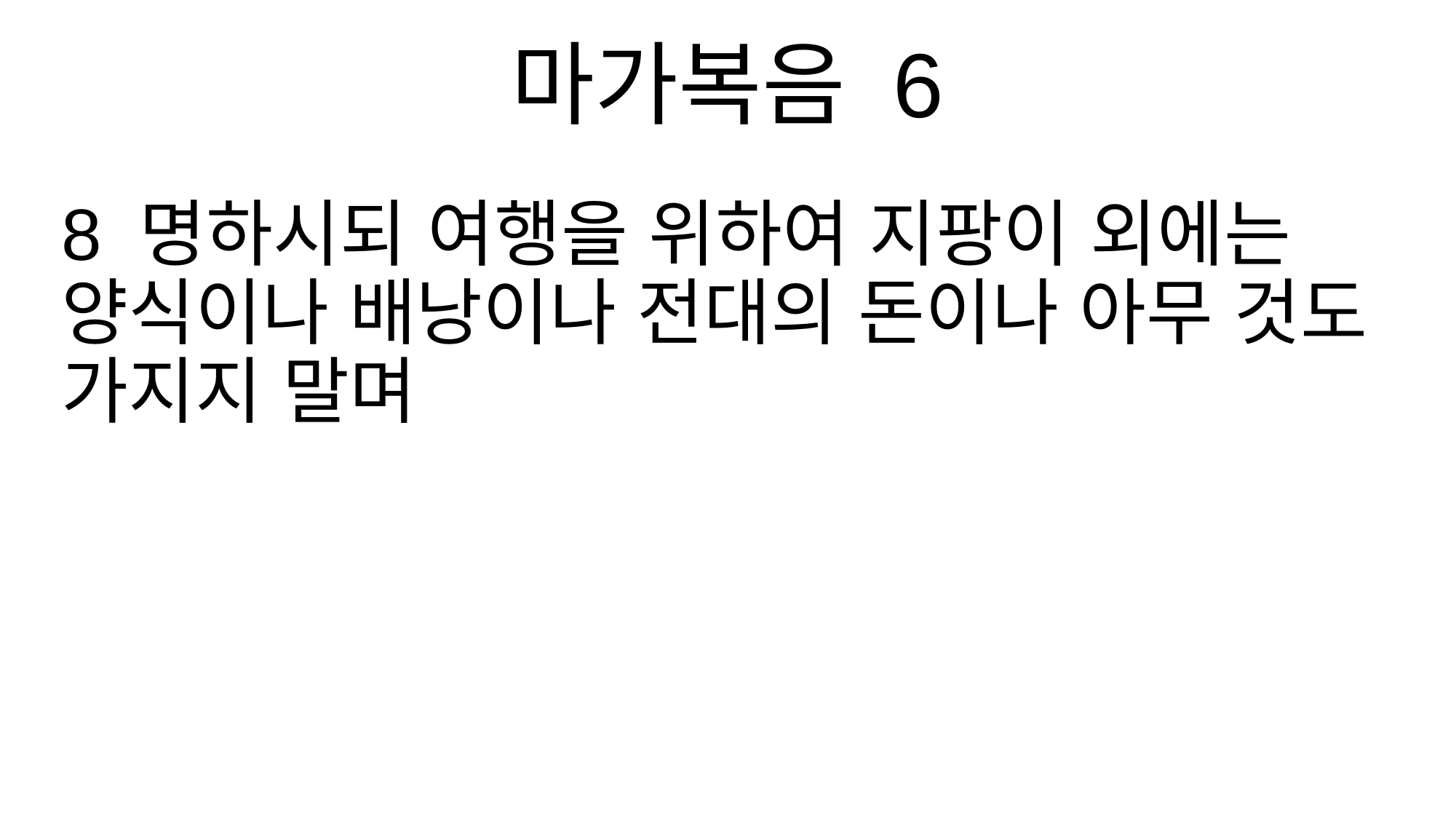

마가복음 6
8 명하시되 여행을 위하여 지팡이 외에는 양식이나 배낭이나 전대의 돈이나 아무 것도 가지지 말며